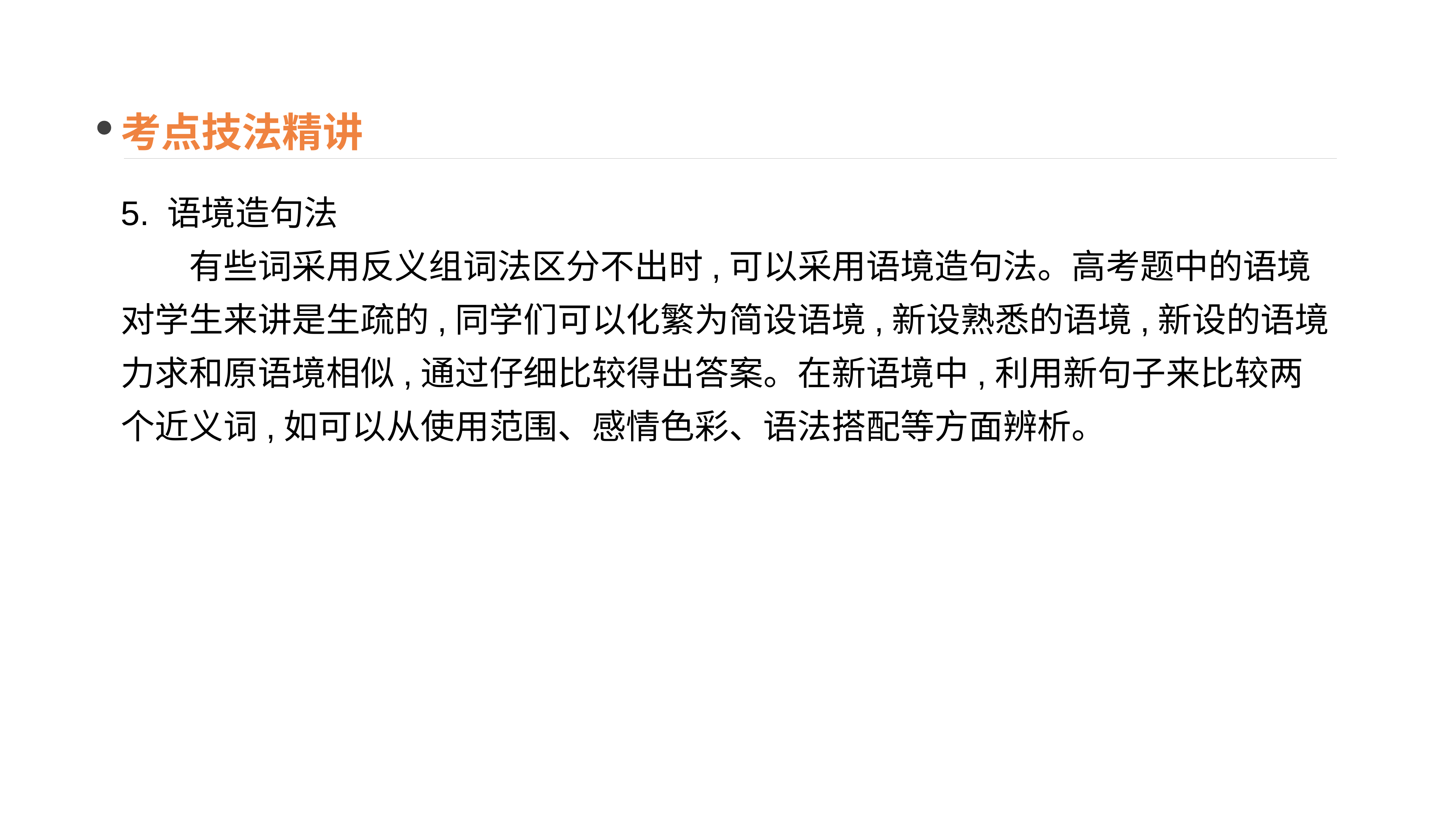

考点技法精讲

5. 语境造句法
　　有些词采用反义组词法区分不出时,可以采用语境造句法。高考题中的语境对学生来讲是生疏的,同学们可以化繁为简设语境,新设熟悉的语境,新设的语境力求和原语境相似,通过仔细比较得出答案。在新语境中,利用新句子来比较两个近义词,如可以从使用范围、感情色彩、语法搭配等方面辨析。